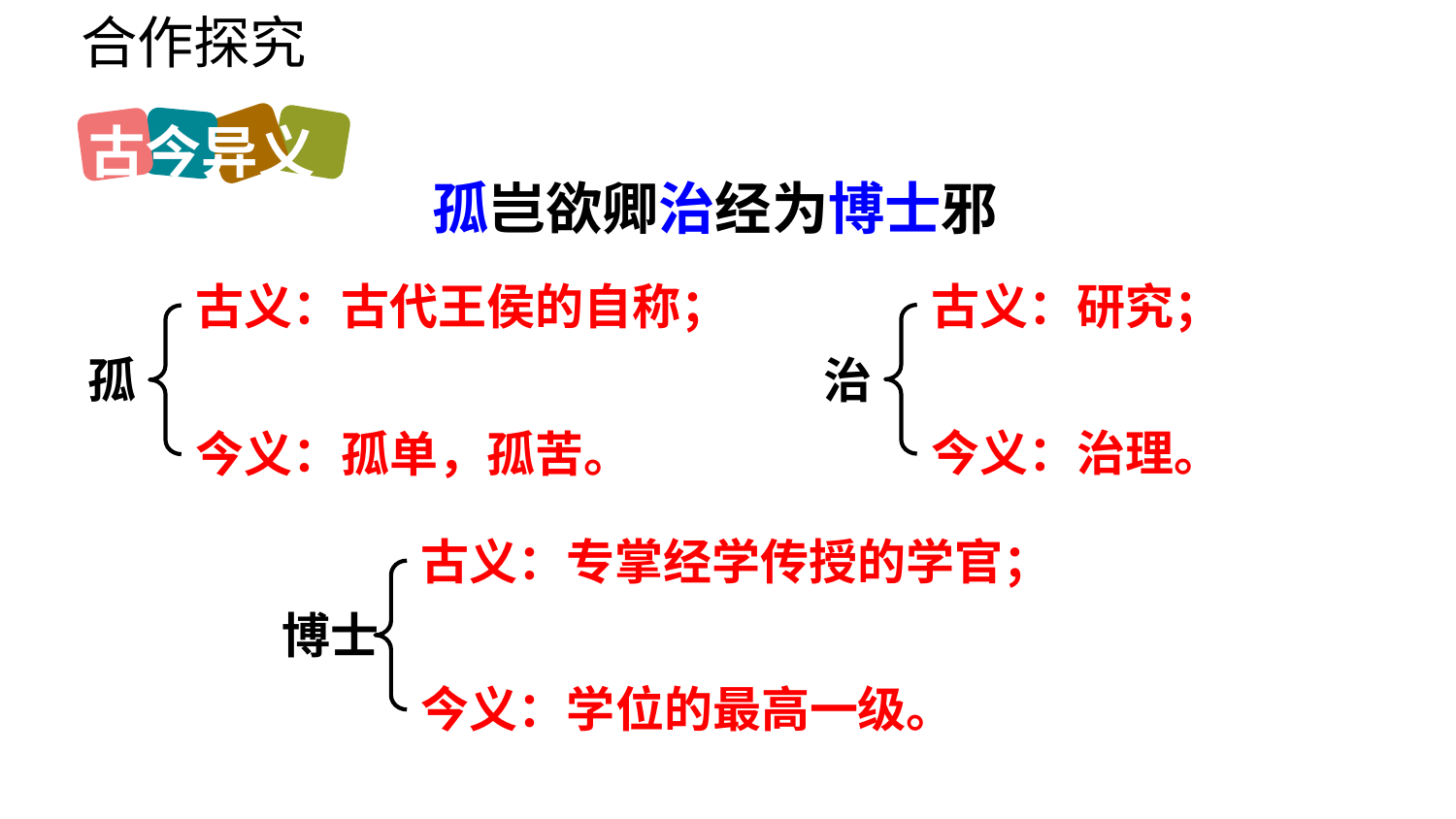

合作探究
古今异义

孤岂欲卿治经为博士邪
古义：研究；
古义：古代王侯的自称；

治
孤
今义：治理。
今义：孤单，孤苦。
古义：专掌经学传授的学官；

博士
今义：学位的最高一级。